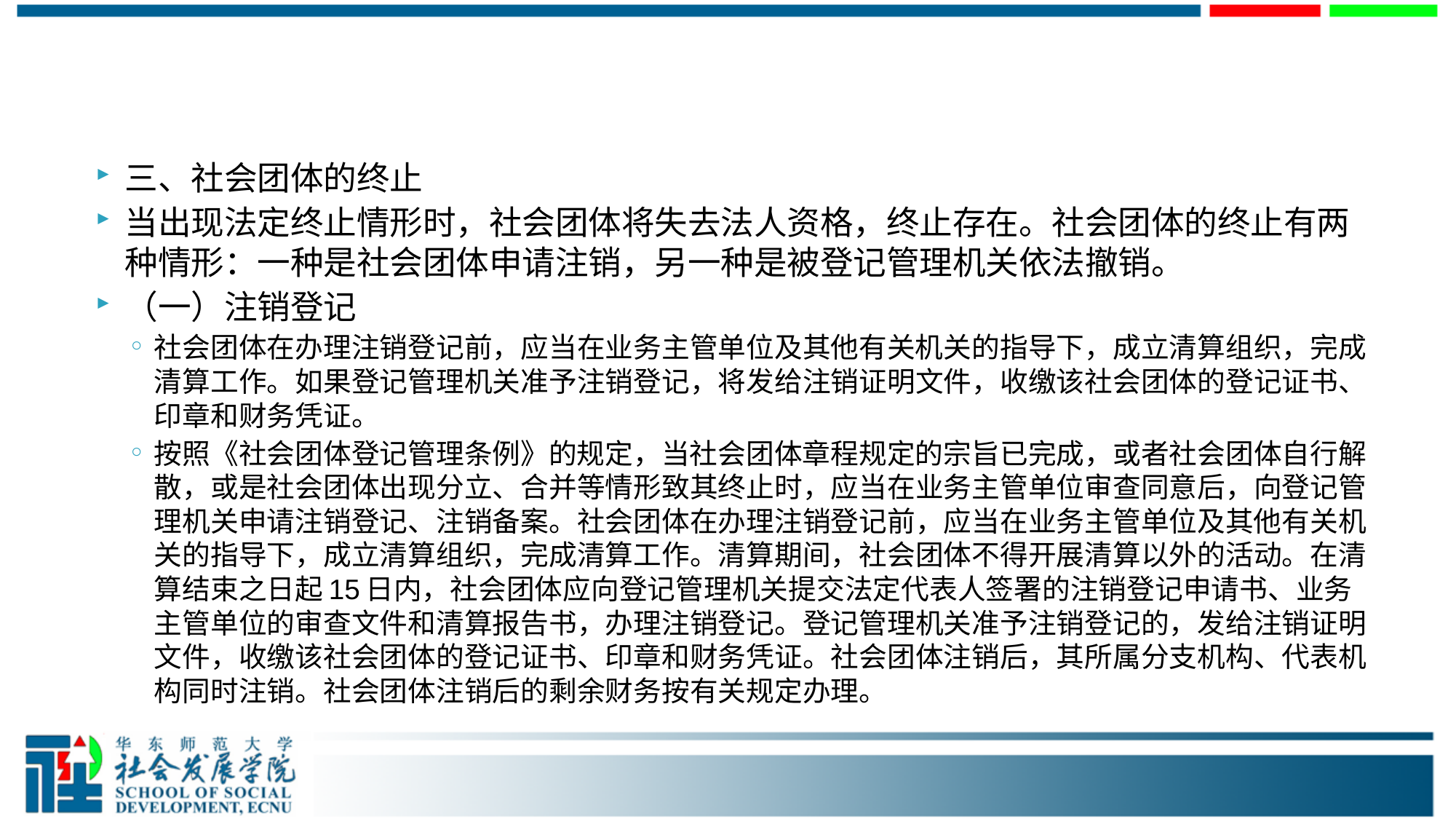

#
三、社会团体的终止
当出现法定终止情形时，社会团体将失去法人资格，终止存在。社会团体的终止有两种情形：一种是社会团体申请注销，另一种是被登记管理机关依法撤销。
（一）注销登记
社会团体在办理注销登记前，应当在业务主管单位及其他有关机关的指导下，成立清算组织，完成清算工作。如果登记管理机关准予注销登记，将发给注销证明文件，收缴该社会团体的登记证书、印章和财务凭证。
按照《社会团体登记管理条例》的规定，当社会团体章程规定的宗旨已完成，或者社会团体自行解散，或是社会团体出现分立、合并等情形致其终止时，应当在业务主管单位审查同意后，向登记管理机关申请注销登记、注销备案。社会团体在办理注销登记前，应当在业务主管单位及其他有关机关的指导下，成立清算组织，完成清算工作。清算期间，社会团体不得开展清算以外的活动。在清算结束之日起15日内，社会团体应向登记管理机关提交法定代表人签署的注销登记申请书、业务主管单位的审查文件和清算报告书，办理注销登记。登记管理机关准予注销登记的，发给注销证明文件，收缴该社会团体的登记证书、印章和财务凭证。社会团体注销后，其所属分支机构、代表机构同时注销。社会团体注销后的剩余财务按有关规定办理。